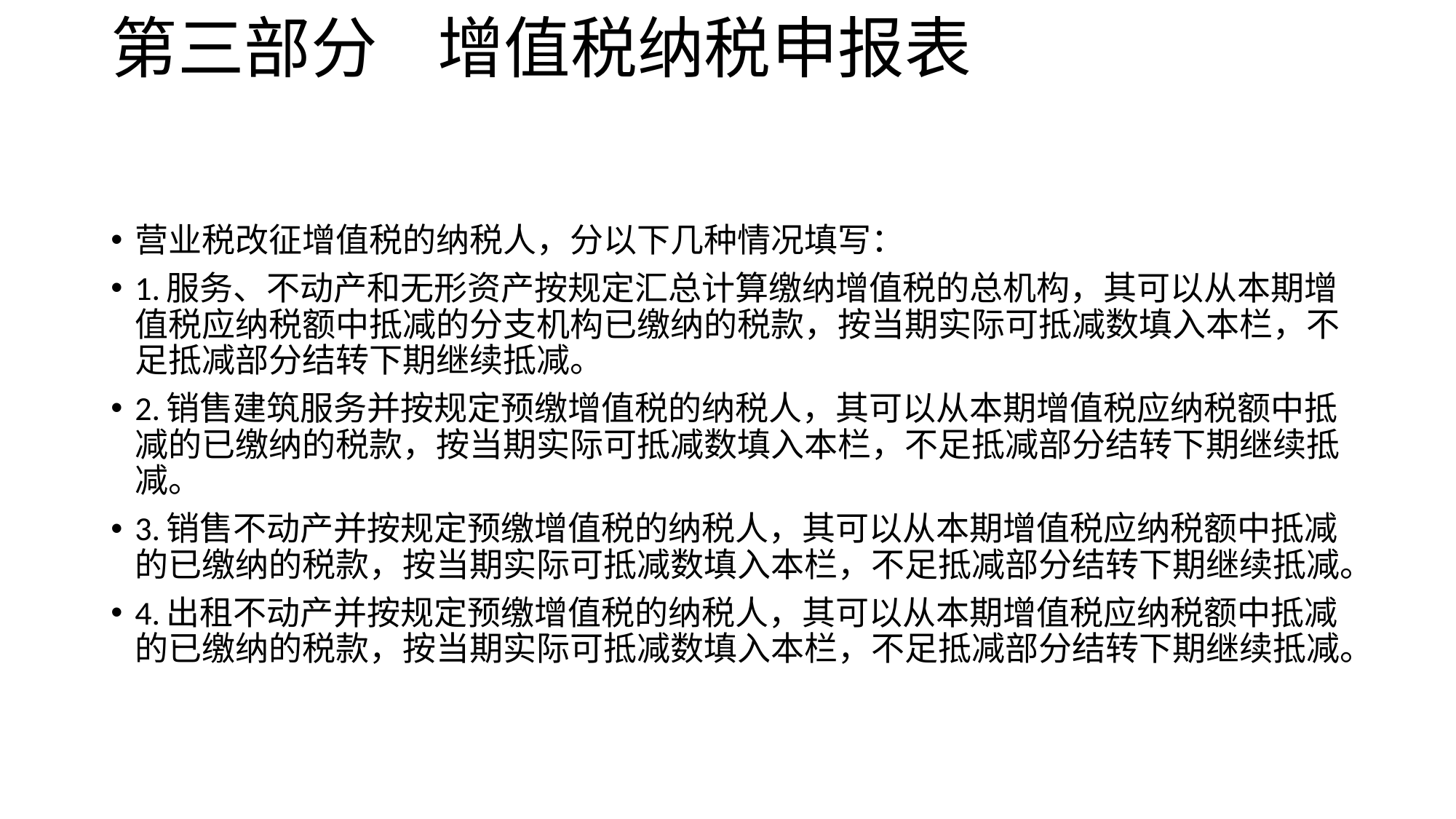

# 第三部分    增值税纳税申报表

营业税改征增值税的纳税人，分以下几种情况填写：
1.服务、不动产和无形资产按规定汇总计算缴纳增值税的总机构，其可以从本期增值税应纳税额中抵减的分支机构已缴纳的税款，按当期实际可抵减数填入本栏，不足抵减部分结转下期继续抵减。
2.销售建筑服务并按规定预缴增值税的纳税人，其可以从本期增值税应纳税额中抵减的已缴纳的税款，按当期实际可抵减数填入本栏，不足抵减部分结转下期继续抵减。
3.销售不动产并按规定预缴增值税的纳税人，其可以从本期增值税应纳税额中抵减的已缴纳的税款，按当期实际可抵减数填入本栏，不足抵减部分结转下期继续抵减。
4.出租不动产并按规定预缴增值税的纳税人，其可以从本期增值税应纳税额中抵减的已缴纳的税款，按当期实际可抵减数填入本栏，不足抵减部分结转下期继续抵减。